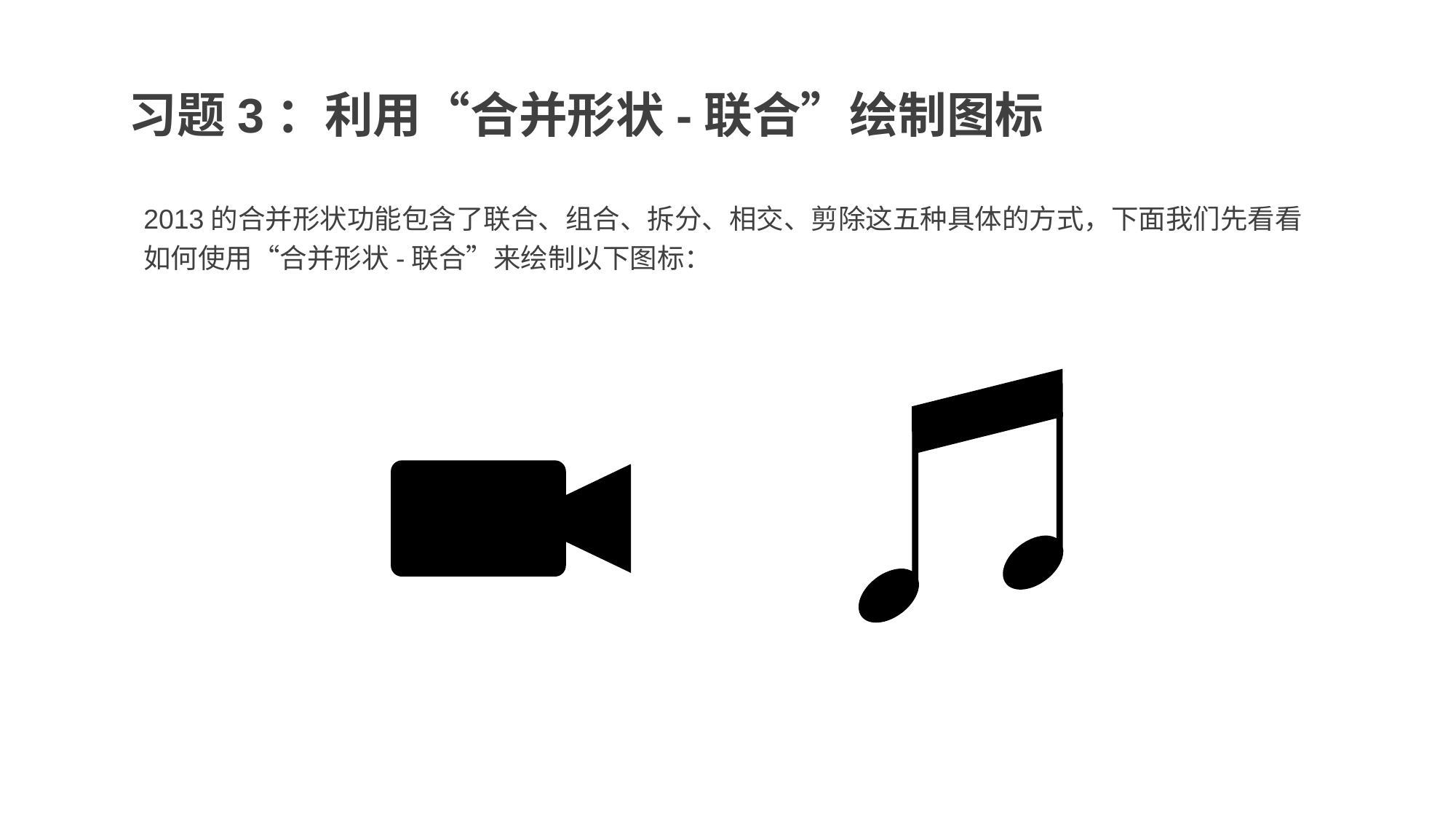

习题3：利用“合并形状-联合”绘制图标
2013的合并形状功能包含了联合、组合、拆分、相交、剪除这五种具体的方式，下面我们先看看如何使用“合并形状-联合”来绘制以下图标：